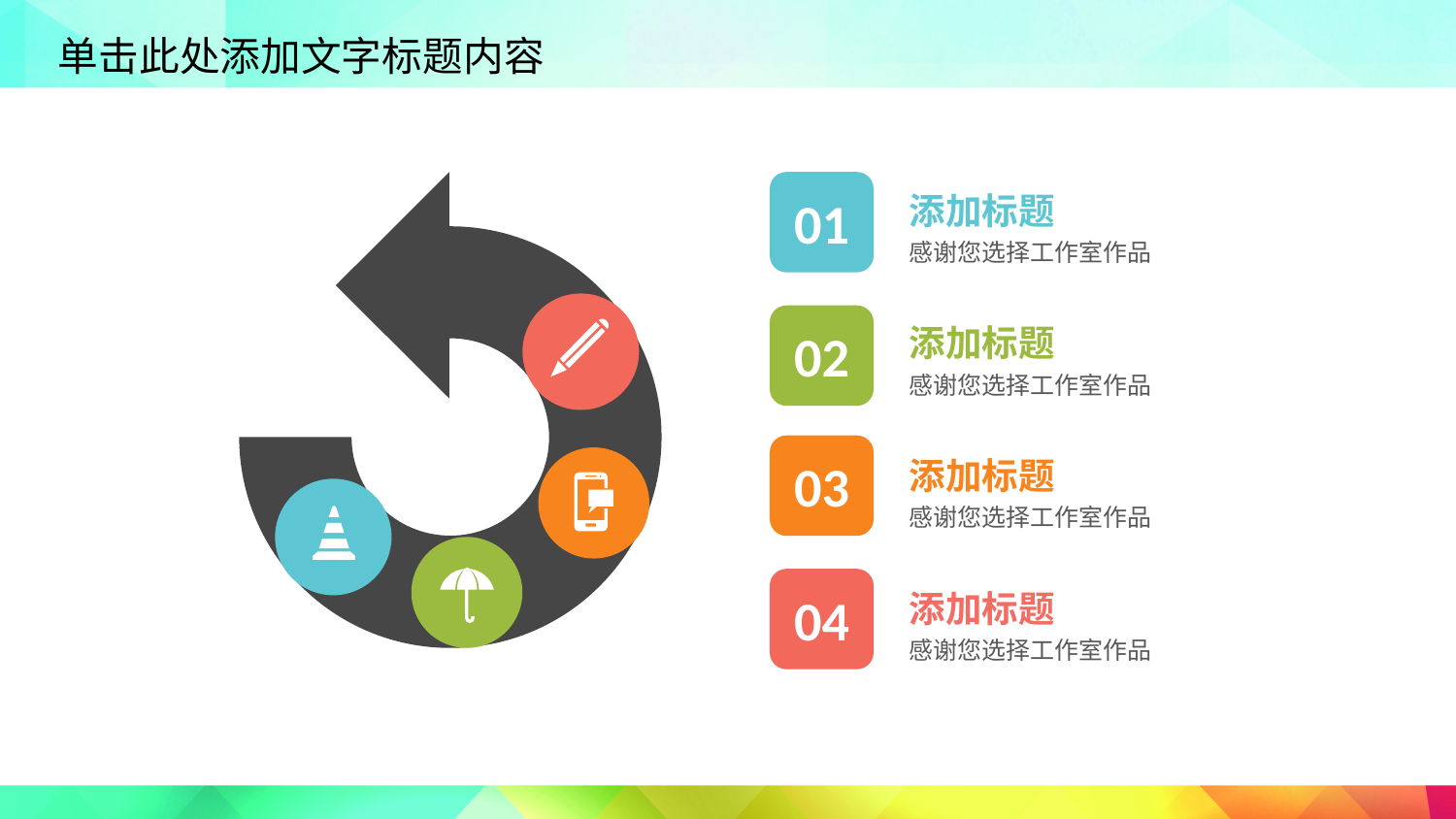

01
添加标题
感谢您选择工作室作品

添加标题
感谢您选择工作室作品
02
03
添加标题
感谢您选择工作室作品

04
添加标题
感谢您选择工作室作品